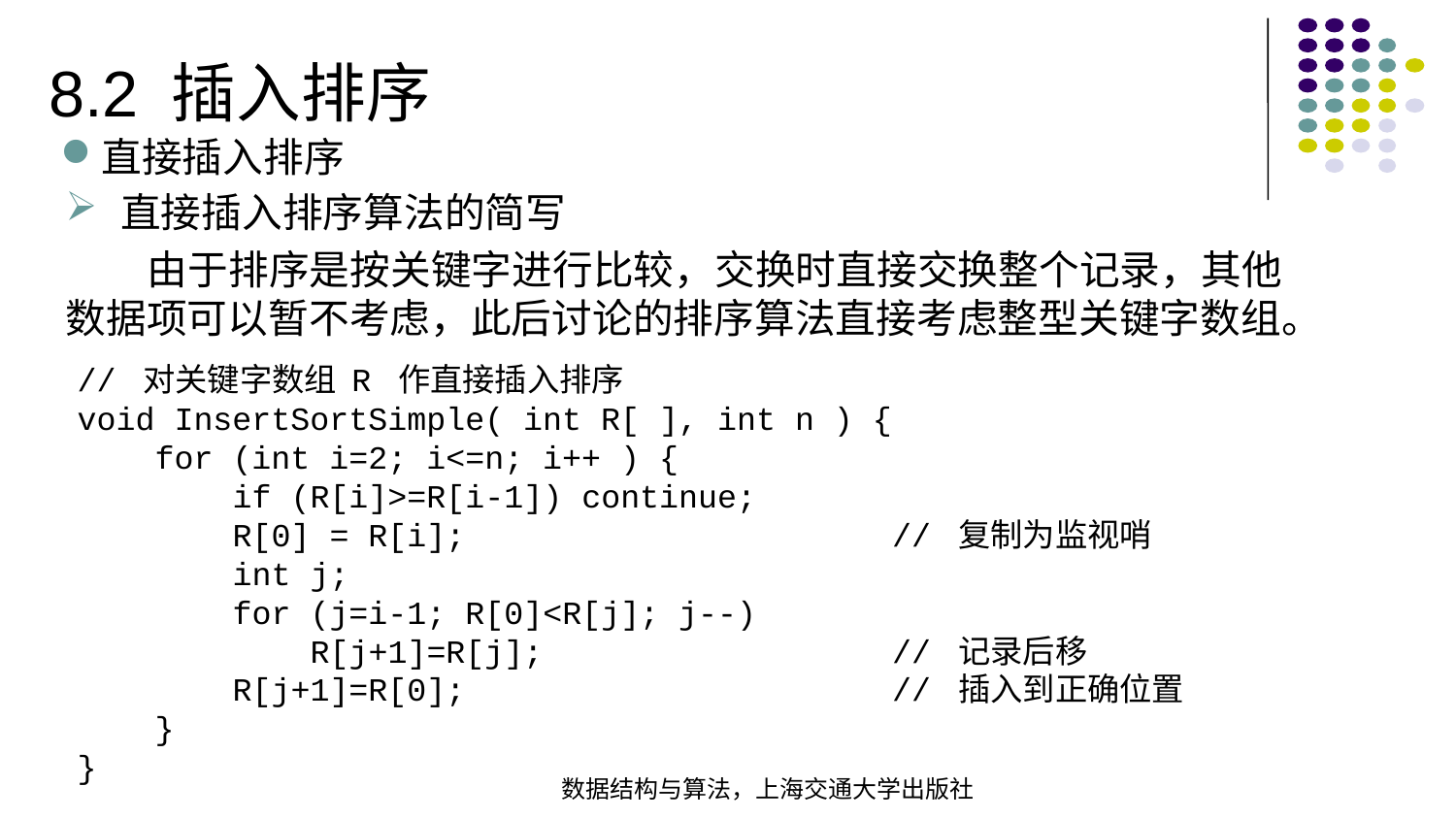

8.2 插入排序
直接插入排序
直接插入排序算法的简写
        由于排序是按关键字进行比较，交换时直接交换整个记录，其他数据项可以暂不考虑，此后讨论的排序算法直接考虑整型关键字数组。
// 对关键字数组 R 作直接插入排序void InsertSortSimple( int R[ ], int n ) {    for (int i=2; i<=n; i++ ) {        if (R[i]>=R[i-1]) continue;        R[0] = R[i];                      // 复制为监视哨        int j;        for (j=i-1; R[0]<R[j]; j--)            R[j+1]=R[j];                  // 记录后移        R[j+1]=R[0];                      // 插入到正确位置    }}